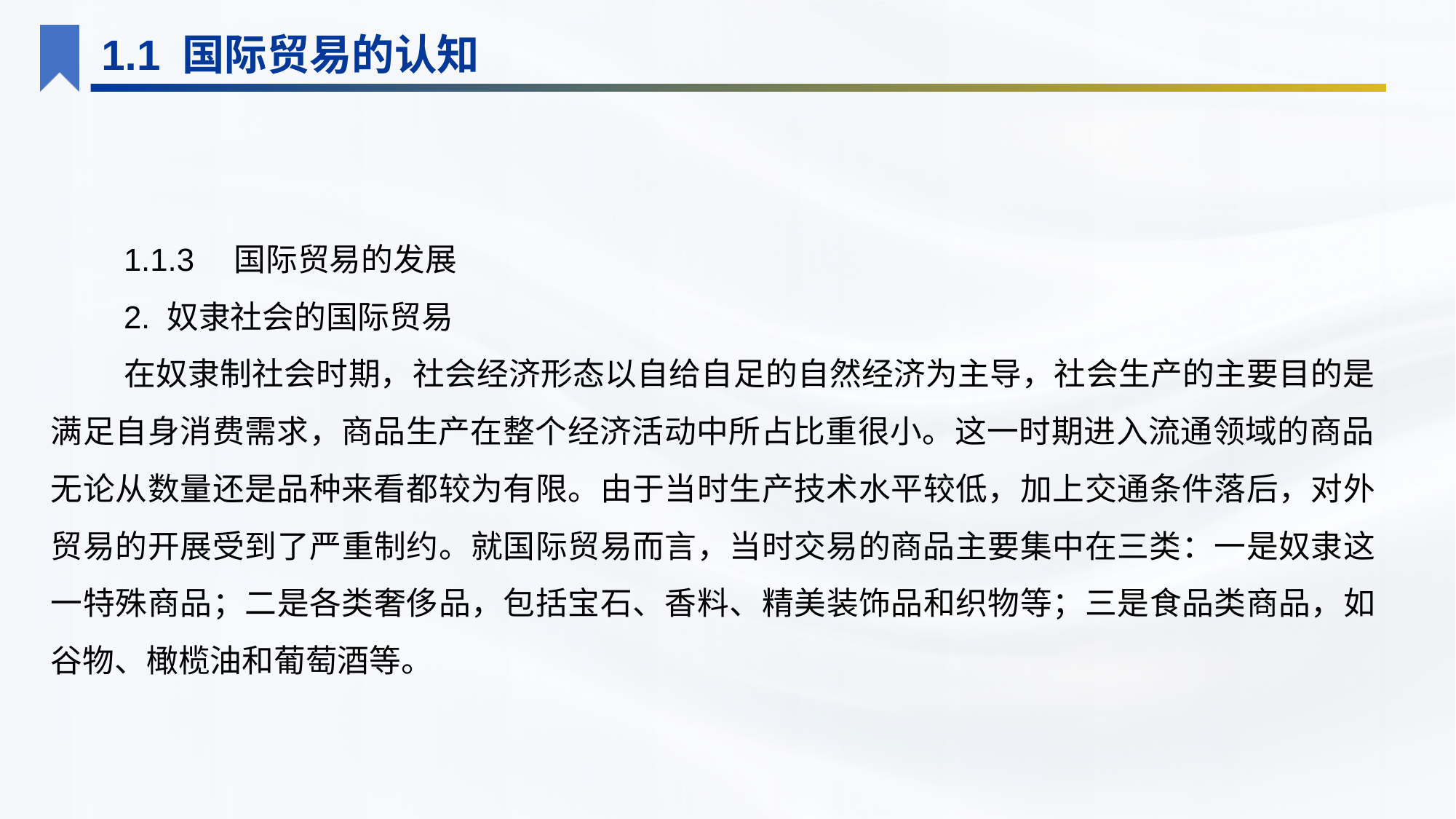

1.1 国际贸易的认知
1.1.3　国际贸易的发展
2. 奴隶社会的国际贸易
在奴隶制社会时期，社会经济形态以自给自足的自然经济为主导，社会生产的主要目的是满足自身消费需求，商品生产在整个经济活动中所占比重很小。这一时期进入流通领域的商品无论从数量还是品种来看都较为有限。由于当时生产技术水平较低，加上交通条件落后，对外贸易的开展受到了严重制约。就国际贸易而言，当时交易的商品主要集中在三类：一是奴隶这一特殊商品；二是各类奢侈品，包括宝石、香料、精美装饰品和织物等；三是食品类商品，如谷物、橄榄油和葡萄酒等。